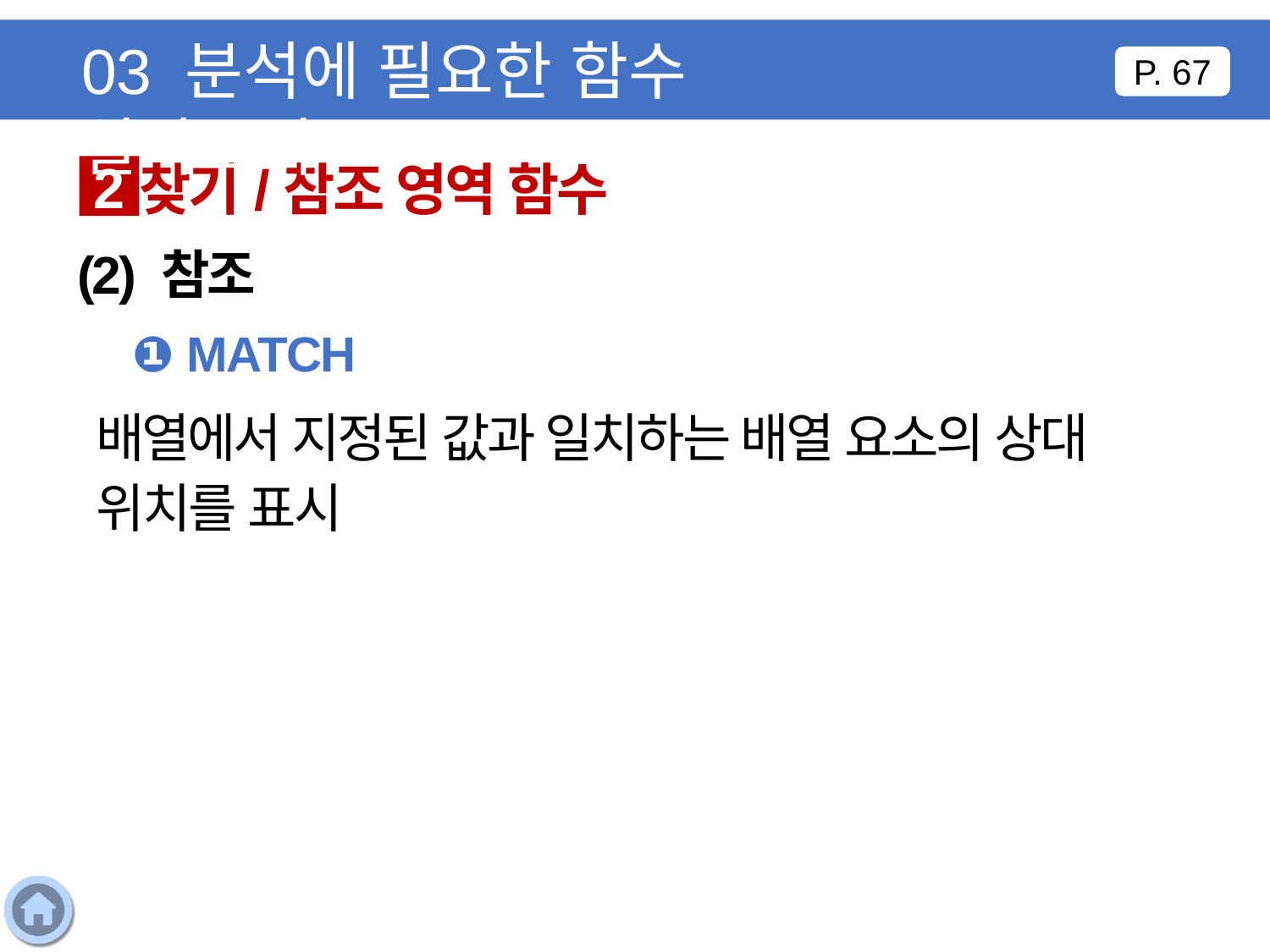

03 분석에 필요한 함수 알아보기
P. 67
찾기/참조 영역 함수
2
(2) 참조
❶ MATCH
배열에서 지정된 값과 일치하는 배열 요소의 상대 위치를 표시